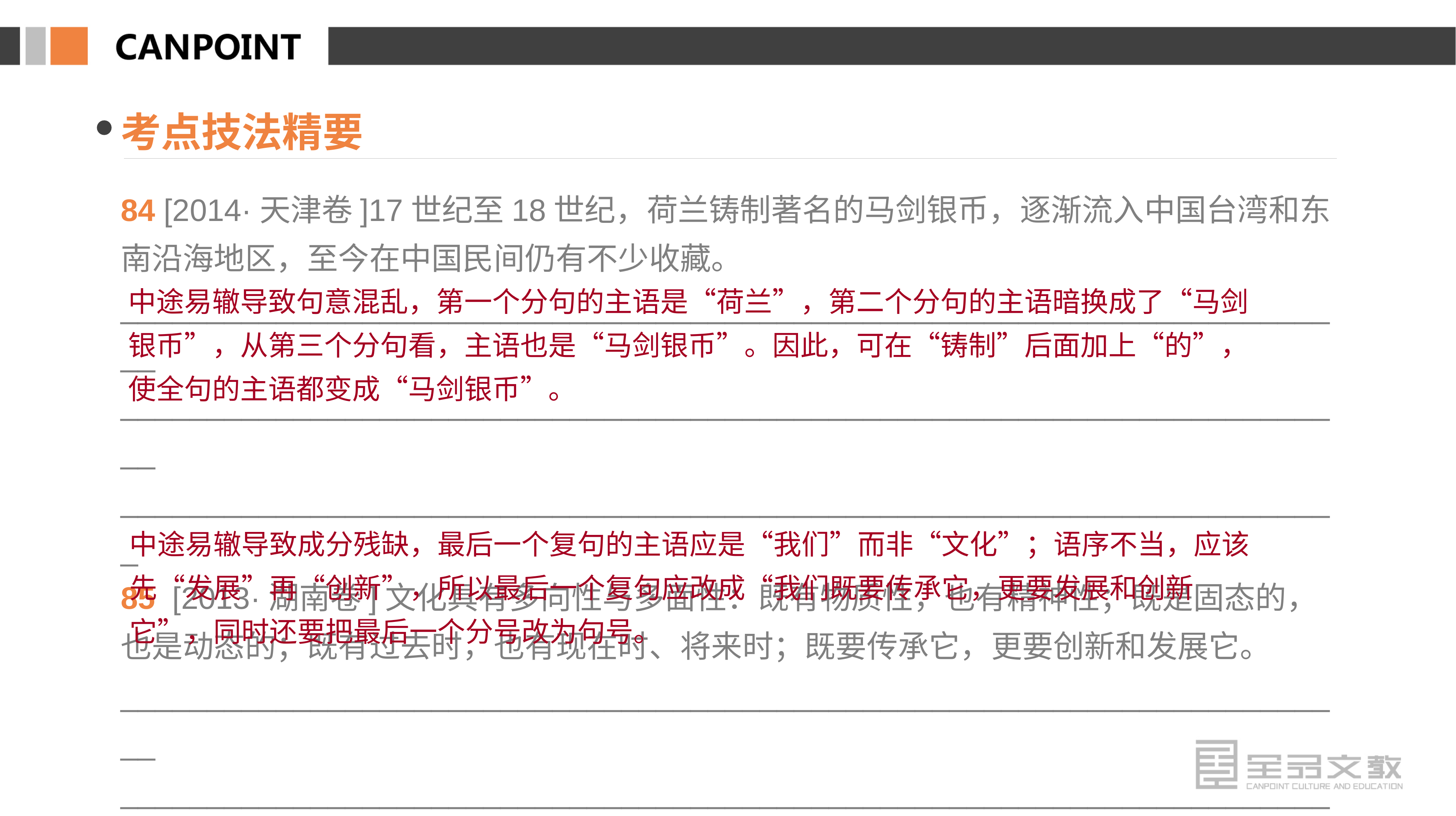

考点技法精要

84 [2014·天津卷]17世纪至18世纪，荷兰铸制著名的马剑银币，逐渐流入中国台湾和东南沿海地区，至今在中国民间仍有不少收藏。
________________________________________________________________________
________________________________________________________________________
_______________________________________________________________________
85  [2013·湖南卷]文化具有多向性与多面性：既有物质性，也有精神性；既是固态的，也是动态的；既有过去时，也有现在时、将来时；既要传承它，更要创新和发展它。
________________________________________________________________________
________________________________________________________________________
_______________________________________________________________________

中途易辙导致句意混乱，第一个分句的主语是“荷兰”，第二个分句的主语暗换成了“马剑银币”，从第三个分句看，主语也是“马剑银币”。因此，可在“铸制”后面加上“的”，使全句的主语都变成“马剑银币”。
中途易辙导致成分残缺，最后一个复句的主语应是“我们”而非“文化”；语序不当，应该先“发展”再“创新”，所以最后一个复句应改成“我们既要传承它，更要发展和创新它”，同时还要把最后一个分号改为句号。